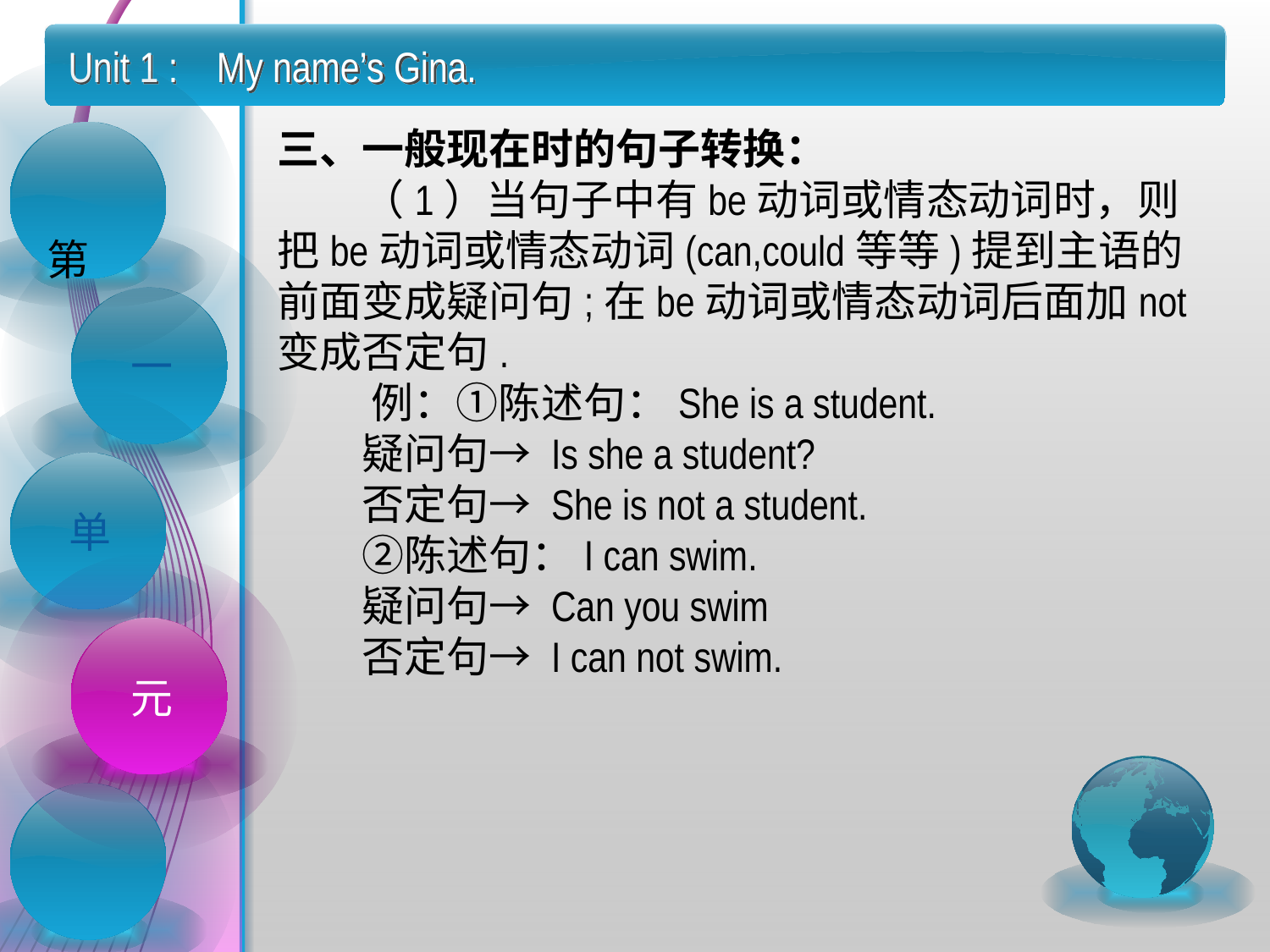

Unit 1 :    My name’s Gina.

三、一般现在时的句子转换：
　　（1）当句子中有be动词或情态动词时，则把be动词或情态动词(can,could等等)提到主语的前面变成疑问句;在be动词或情态动词后面加not变成否定句.
　　 例：①陈述句：She is a student.
　　疑问句→ Is she a student? 
　　否定句→ She is not a student.
　　②陈述句：I can swim.
　　疑问句→ Can you swim
　　否定句→ I can not swim.
   第

一

单

元